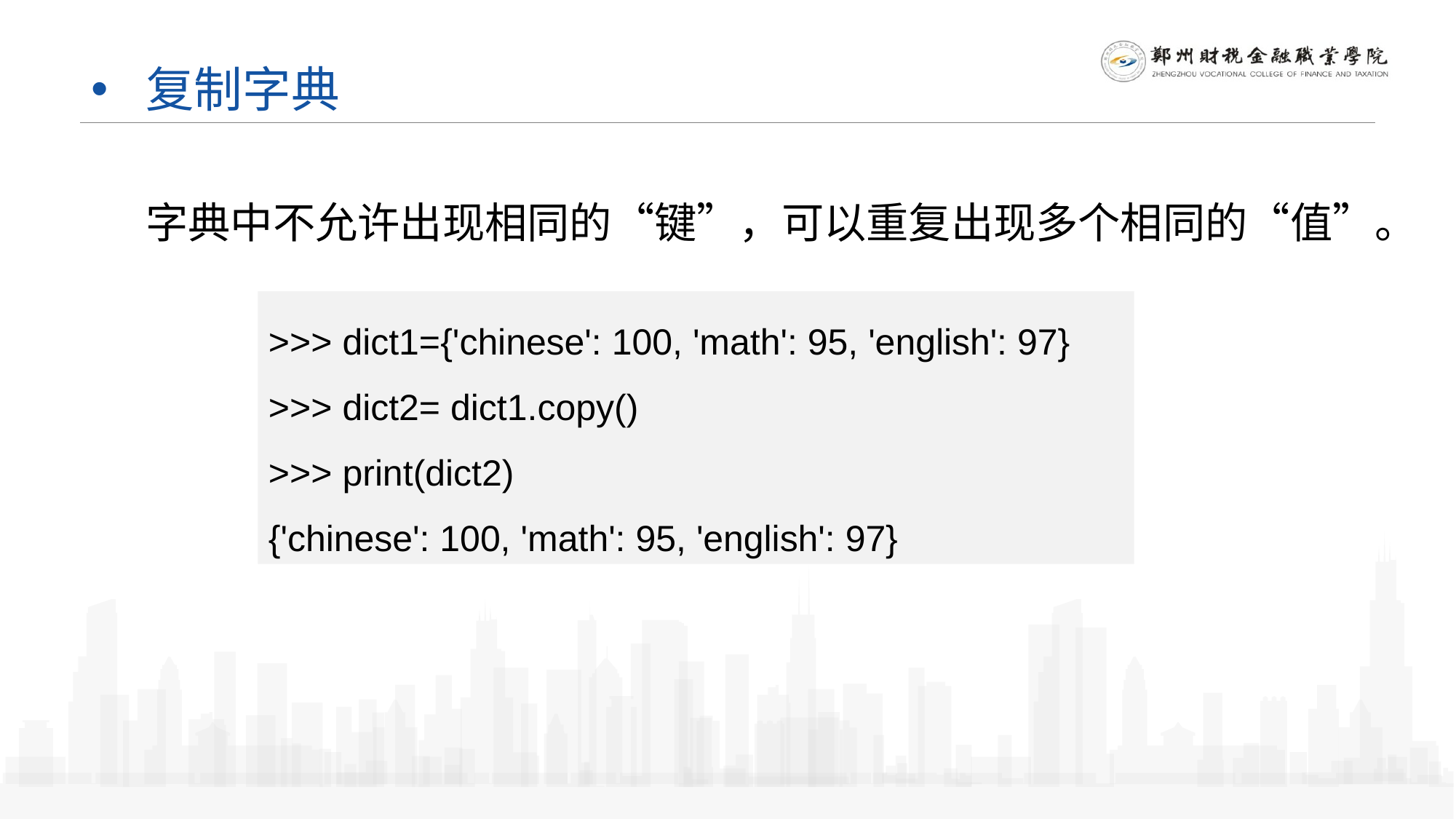

# 复制字典
字典中不允许出现相同的“键”，可以重复出现多个相同的“值”。
>>> dict1={'chinese': 100, 'math': 95, 'english': 97}
>>> dict2= dict1.copy()
>>> print(dict2)
{'chinese': 100, 'math': 95, 'english': 97}